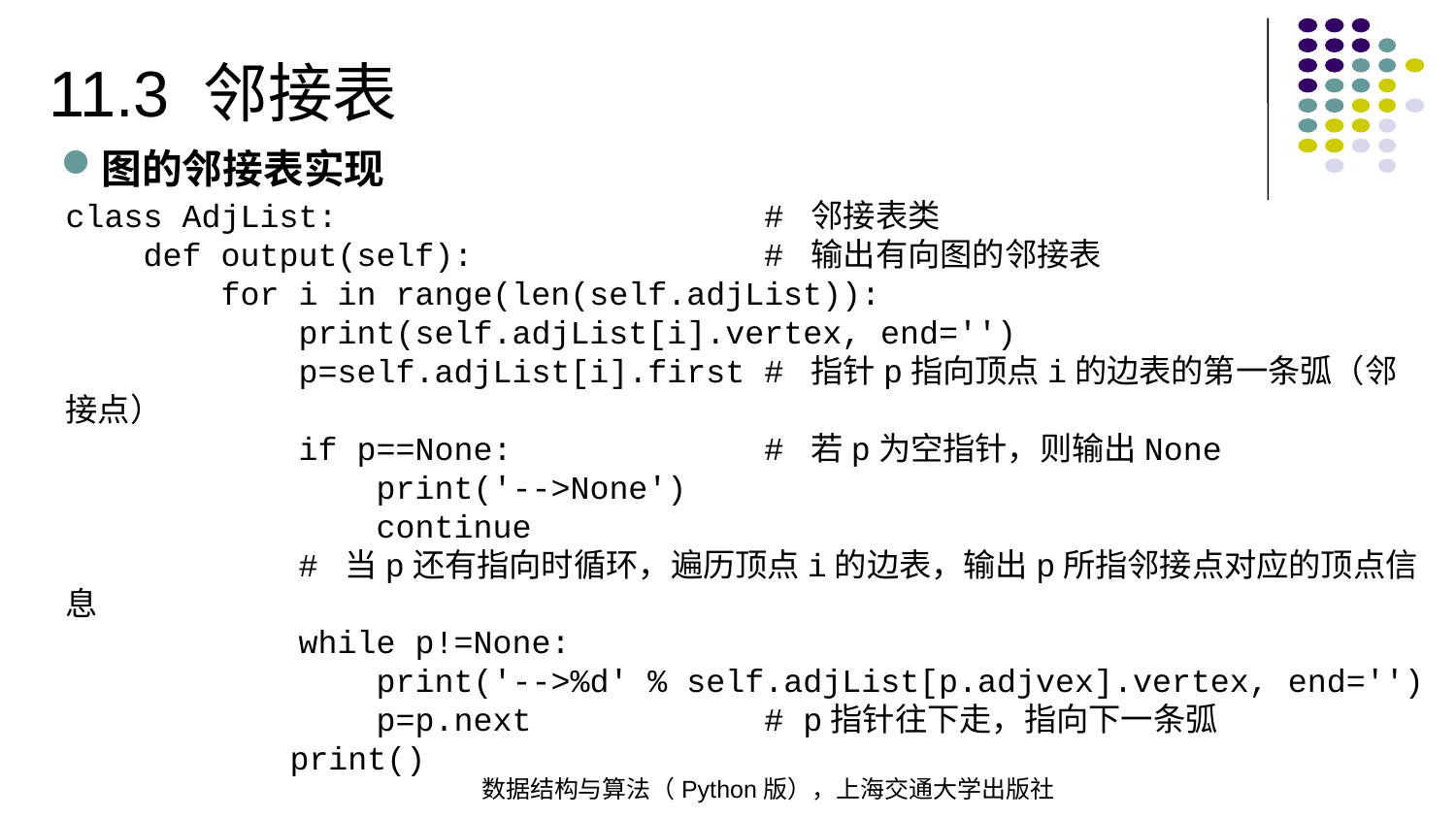

11.3 邻接表
图的邻接表实现
class AdjList:                      # 邻接表类
    def output(self):               # 输出有向图的邻接表
        for i in range(len(self.adjList)):
            print(self.adjList[i].vertex, end='')
            p=self.adjList[i].first # 指针p指向顶点i的边表的第一条弧（邻接点）
            if p==None:             # 若p为空指针，则输出None
                print('-->None')
                continue
            # 当p还有指向时循环，遍历顶点i的边表，输出p所指邻接点对应的顶点信息
            while p!=None:
                print('-->%d' % self.adjList[p.adjvex].vertex, end='')
                p=p.next            # p指针往下走，指向下一条弧
                  print()